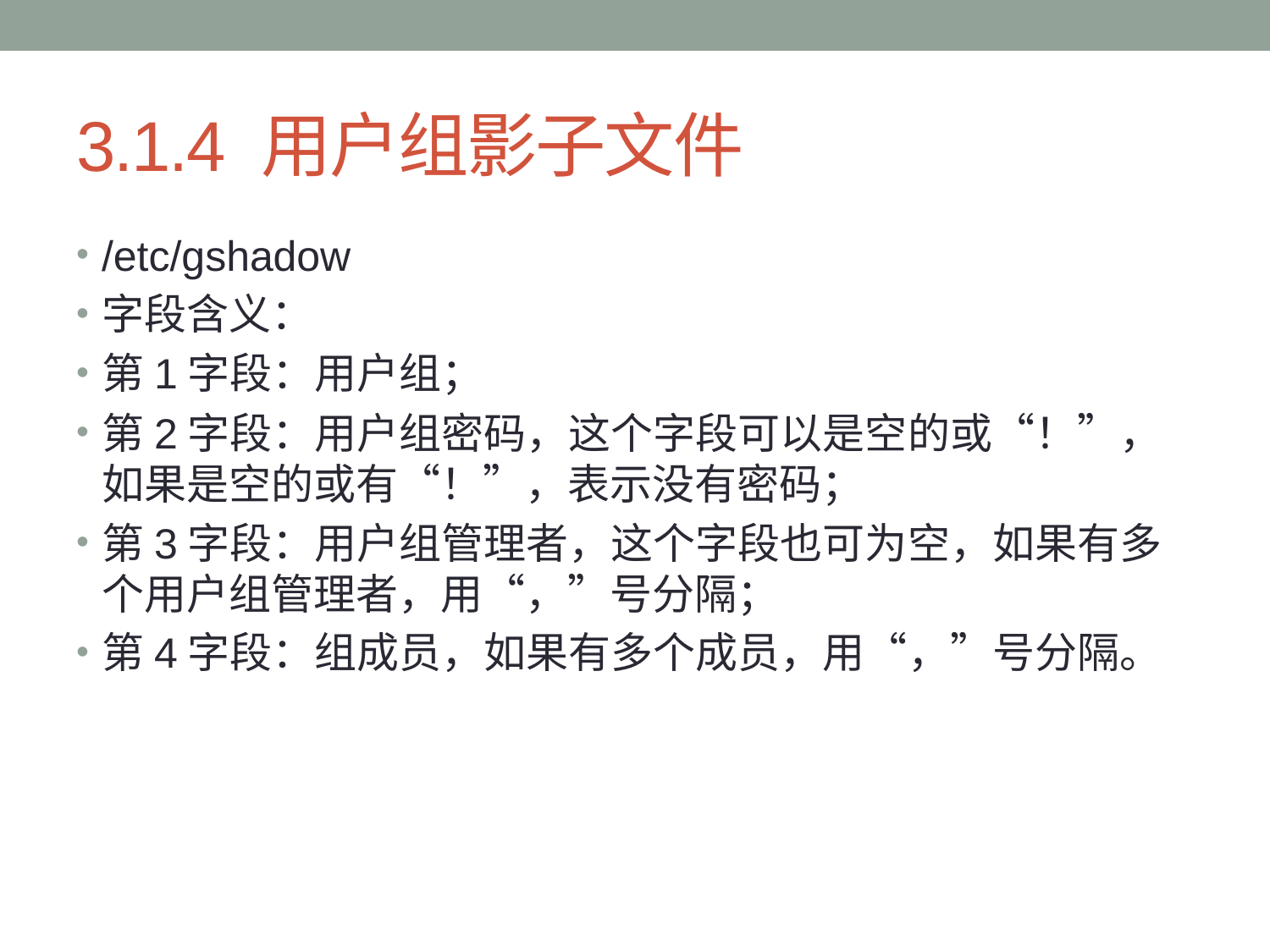

# 3.1.4 用户组影子文件
/etc/gshadow
字段含义：
第1字段：用户组；
第2字段：用户组密码，这个字段可以是空的或“！”，如果是空的或有“！”，表示没有密码；
第3字段：用户组管理者，这个字段也可为空，如果有多个用户组管理者，用“，”号分隔；
第4字段：组成员，如果有多个成员，用“，”号分隔。